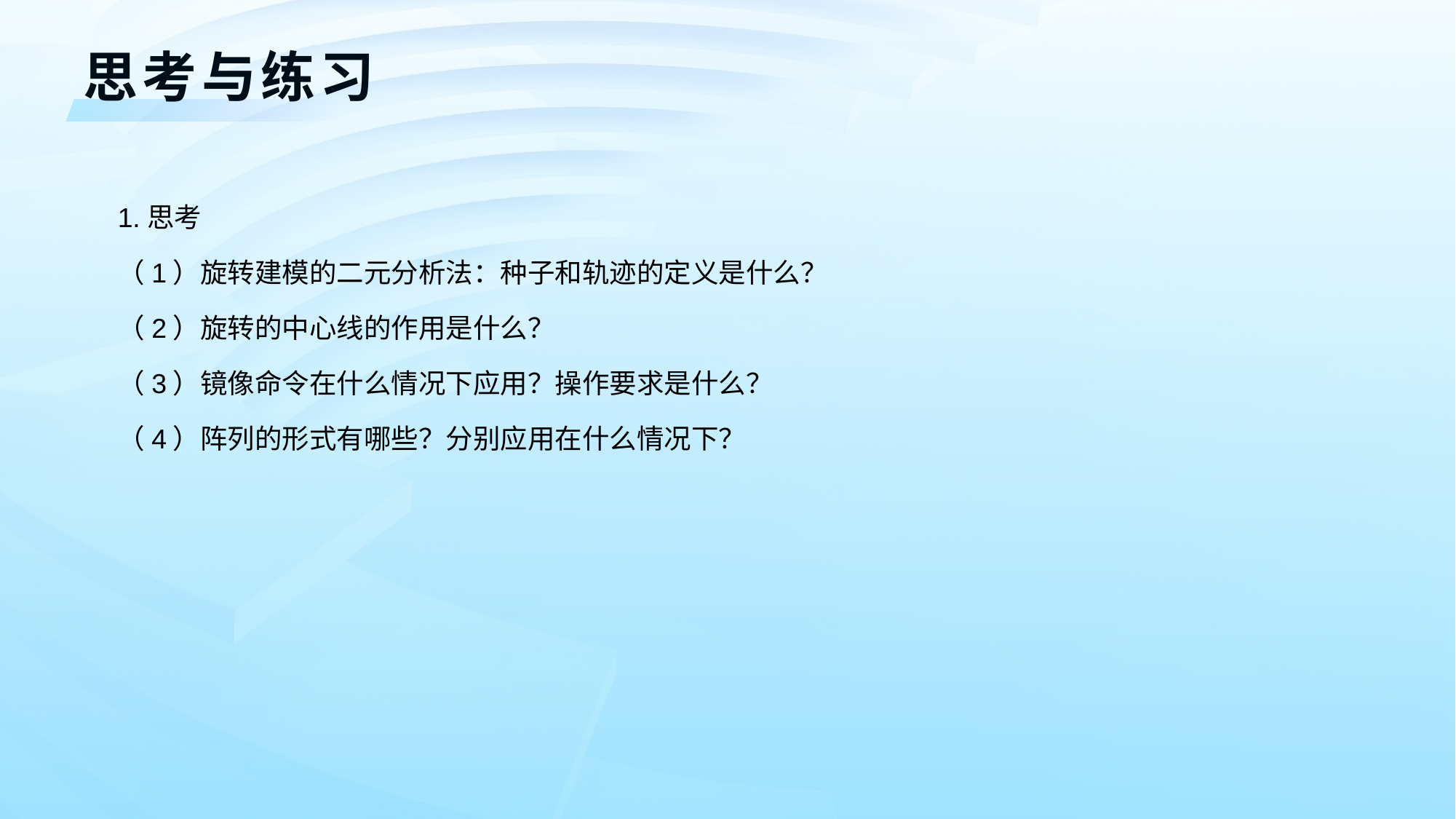

思考与练习
1.思考
（1）旋转建模的二元分析法：种子和轨迹的定义是什么？
（2）旋转的中心线的作用是什么？
（3）镜像命令在什么情况下应用？操作要求是什么？
（4）阵列的形式有哪些？分别应用在什么情况下？